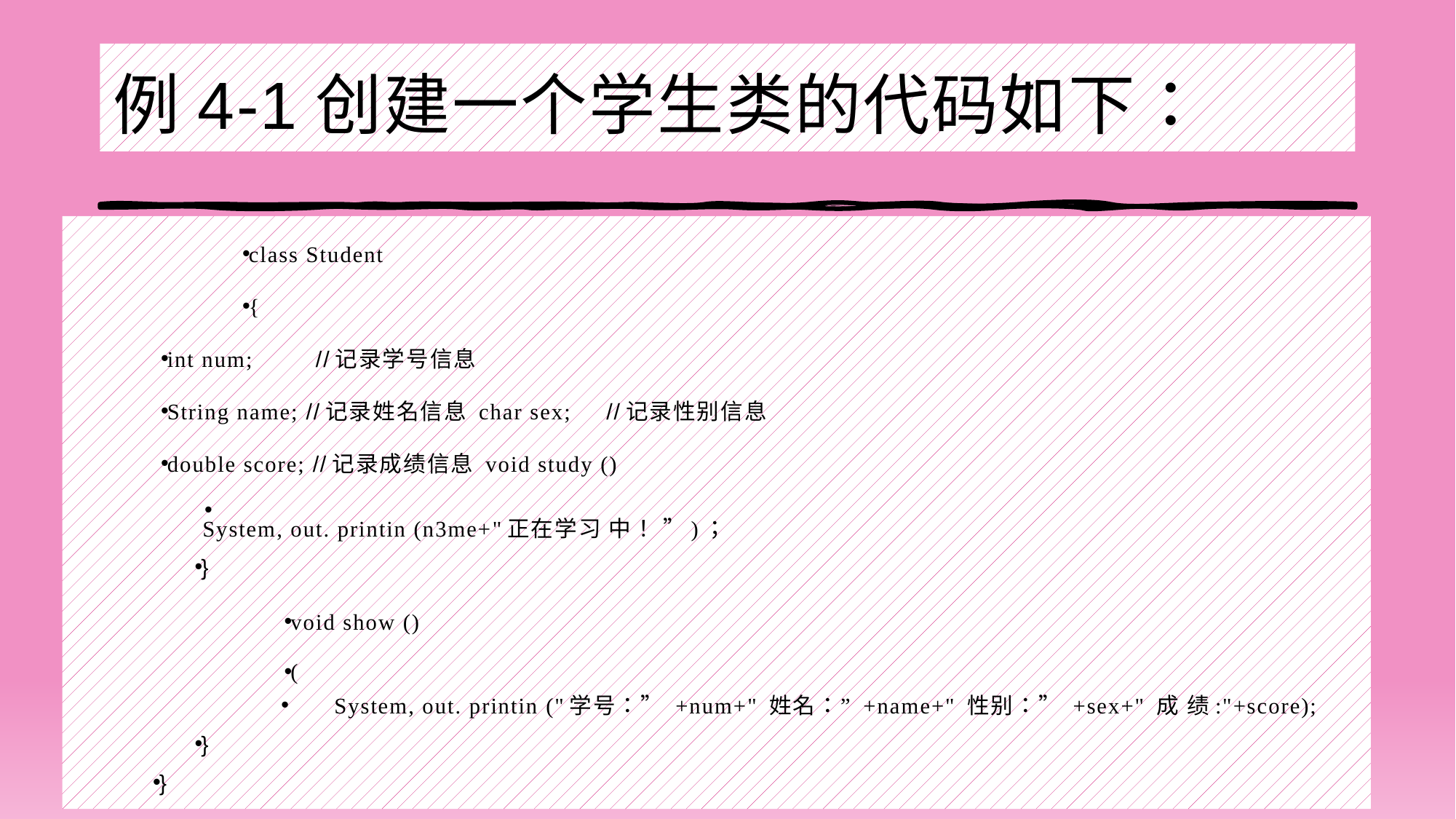

# 例4-1创建一个学生类的代码如下：
class Student
{
int num;	//记录学号信息
String name; //记录姓名信息 char sex;	//记录性别信息
double score; //记录成绩信息 void study ()
System, out. printin (n3me+"正在学习 中！ ”)；
}
void show ()
(
System, out. printin ("学号：” +num+" 姓名：” +name+" 性别：” +sex+" 成 绩:"+score);
}
}